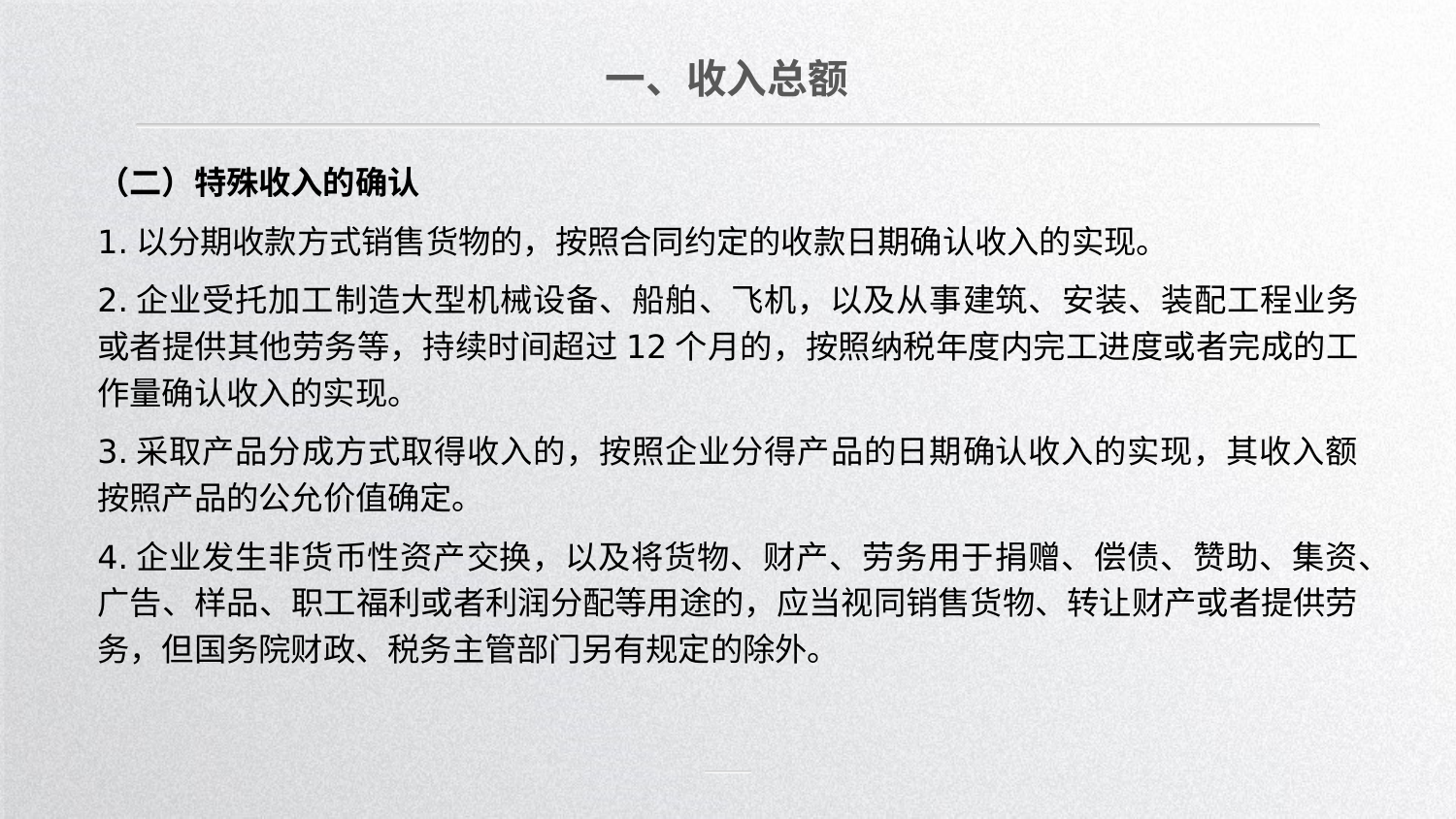

一、收入总额
（二）特殊收入的确认
1.以分期收款方式销售货物的，按照合同约定的收款日期确认收入的实现。
2.企业受托加工制造大型机械设备、船舶、飞机，以及从事建筑、安装、装配工程业务或者提供其他劳务等，持续时间超过12个月的，按照纳税年度内完工进度或者完成的工作量确认收入的实现。
3.采取产品分成方式取得收入的，按照企业分得产品的日期确认收入的实现，其收入额按照产品的公允价值确定。
4.企业发生非货币性资产交换，以及将货物、财产、劳务用于捐赠、偿债、赞助、集资、广告、样品、职工福利或者利润分配等用途的，应当视同销售货物、转让财产或者提供劳务，但国务院财政、税务主管部门另有规定的除外。